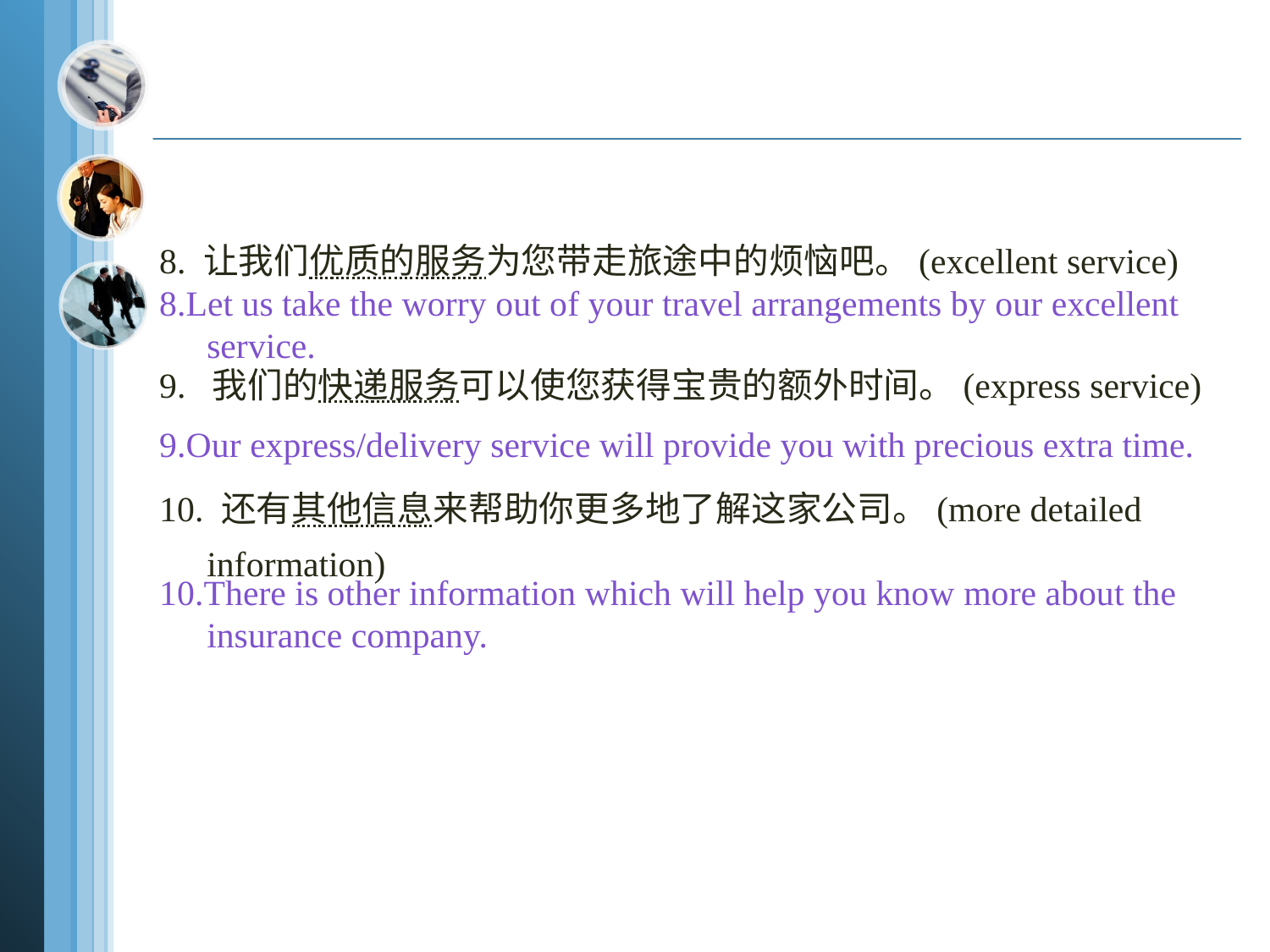

#
8. 让我们优质的服务为您带走旅途中的烦恼吧。(excellent service)

9.  我们的快递服务可以使您获得宝贵的额外时间。(express service)

10. 还有其他信息来帮助你更多地了解这家公司。(more detailed information)

8.Let us take the worry out of your travel arrangements by our excellent service.

9.Our express/delivery service will provide you with precious extra time.

10.There is other information which will help you know more about the insurance company.